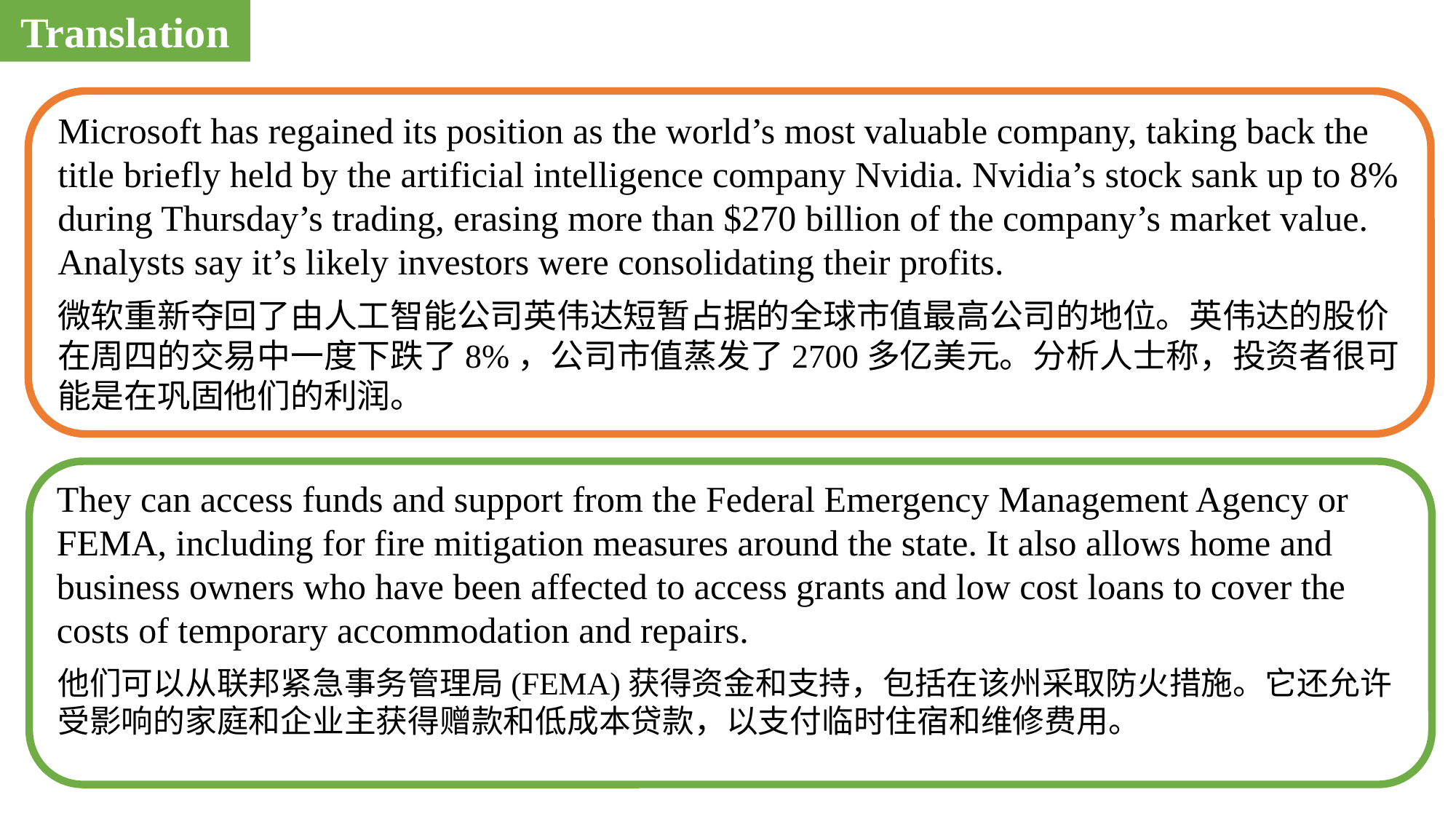

Translation

Microsoft has regained its position as the world’s most valuable company, taking back the title briefly held by the artificial intelligence company Nvidia. Nvidia’s stock sank up to 8% during Thursday’s trading, erasing more than $270 billion of the company’s market value. Analysts say it’s likely investors were consolidating their profits.
微软重新夺回了由人工智能公司英伟达短暂占据的全球市值最高公司的地位。英伟达的股价在周四的交易中一度下跌了8%，公司市值蒸发了2700多亿美元。分析人士称，投资者很可能是在巩固他们的利润。

They can access funds and support from the Federal Emergency Management Agency or FEMA, including for fire mitigation measures around the state. It also allows home and business owners who have been affected to access grants and low cost loans to cover the costs of temporary accommodation and repairs.
他们可以从联邦紧急事务管理局(FEMA)获得资金和支持，包括在该州采取防火措施。它还允许受影响的家庭和企业主获得赠款和低成本贷款，以支付临时住宿和维修费用。